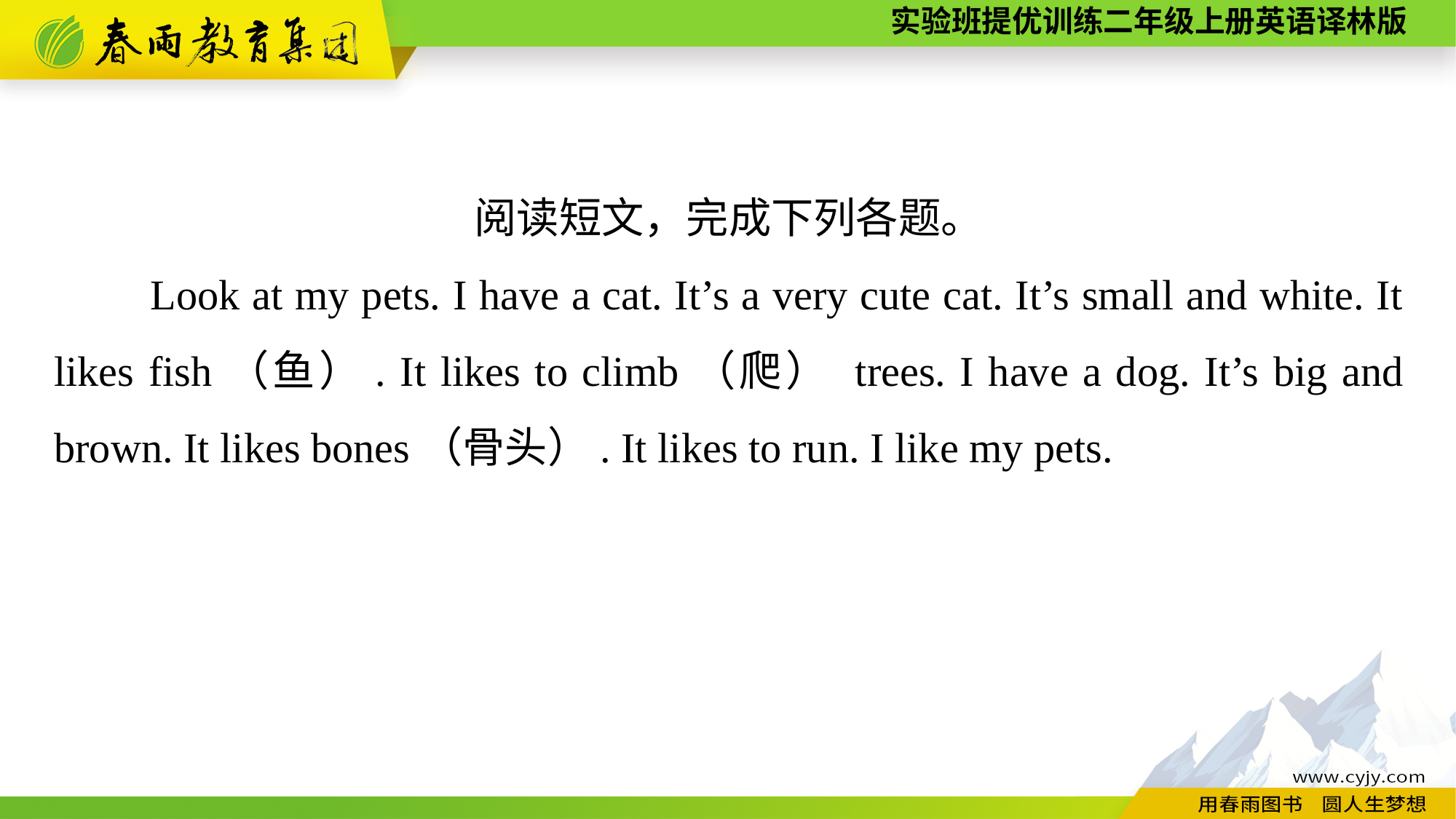

阅读短文，完成下列各题。
Look at my pets. I have a cat. It’s a very cute cat. It’s small and white. It likes fish（鱼）. It likes to climb（爬） trees. I have a dog. It’s big and brown. It likes bones（骨头）. It likes to run. I like my pets.